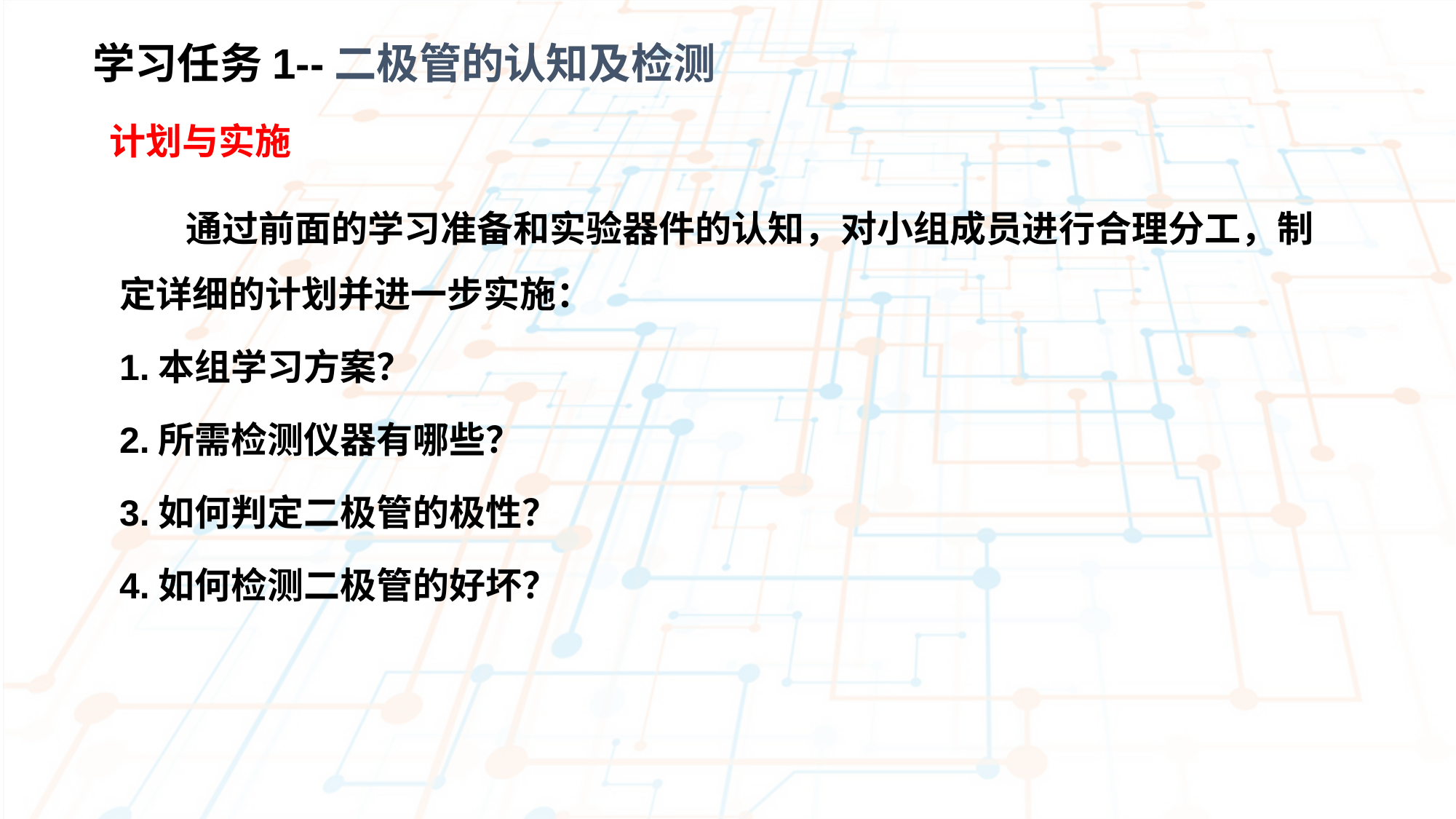

学习任务1--二极管的认知及检测
 计划与实施

       通过前面的学习准备和实验器件的认知，对小组成员进行合理分工，制定详细的计划并进一步实施：
1.本组学习方案？
2.所需检测仪器有哪些？
3.如何判定二极管的极性？
4.如何检测二极管的好坏？